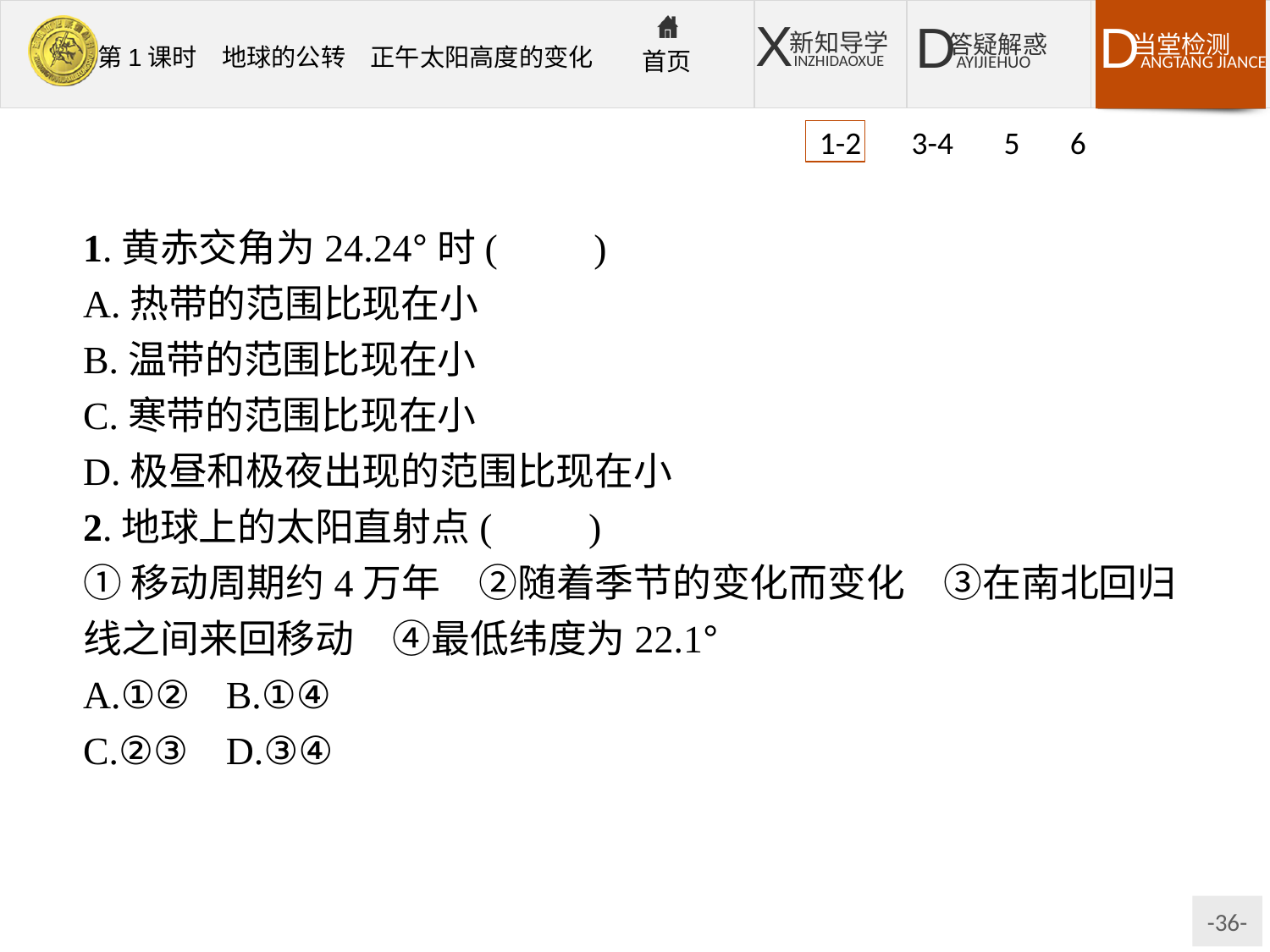

1-2       3-4       5       6

1.黄赤交角为24.24°时(　　)
A.热带的范围比现在小
B.温带的范围比现在小
C.寒带的范围比现在小
D.极昼和极夜出现的范围比现在小
2.地球上的太阳直射点(　　)
①移动周期约4万年　②随着季节的变化而变化　③在南北回归线之间来回移动　④最低纬度为22.1°
A.①②	B.①④
C.②③	D.③④